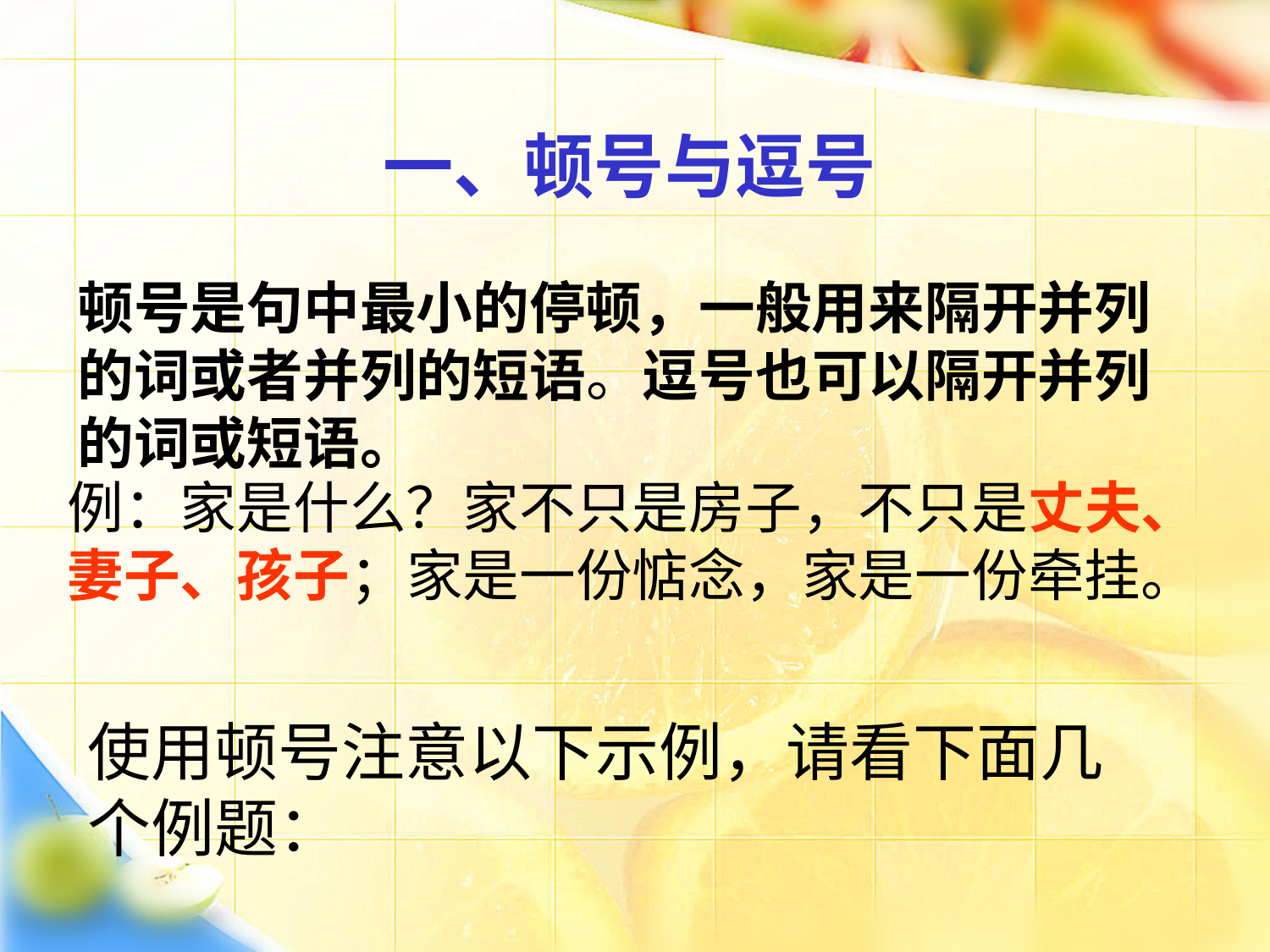

一、顿号与逗号

顿号是句中最小的停顿，一般用来隔开并列的词或者并列的短语。逗号也可以隔开并列的词或短语。
例：家是什么？家不只是房子，不只是丈夫、妻子、孩子；家是一份惦念，家是一份牵挂。

使用顿号注意以下示例，请看下面几个例题：